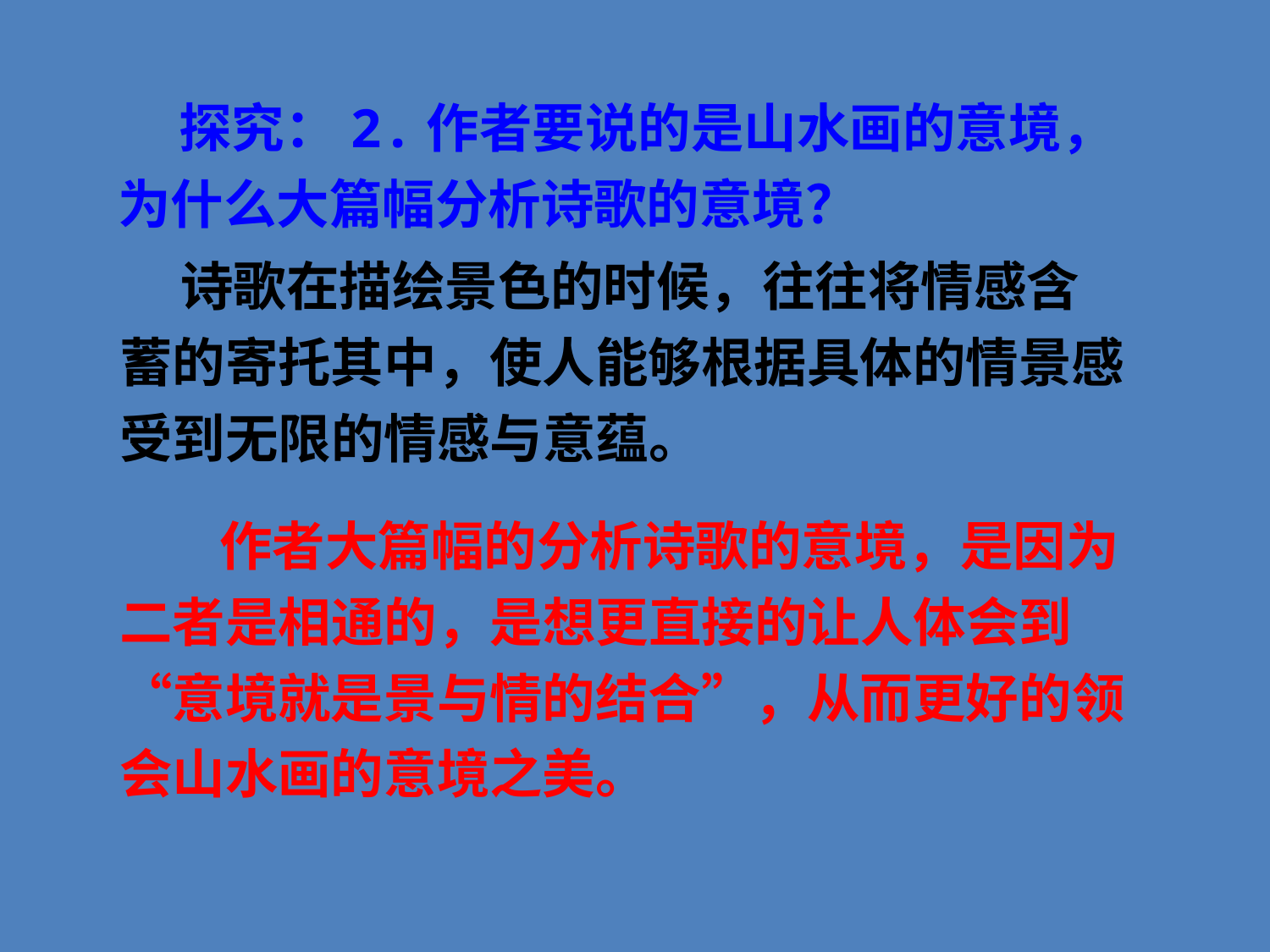

探究：2.作者要说的是山水画的意境，为什么大篇幅分析诗歌的意境？
    诗歌在描绘景色的时候，往往将情感含蓄的寄托其中，使人能够根据具体的情景感受到无限的情感与意蕴。
作者大篇幅的分析诗歌的意境，是因为二者是相通的，是想更直接的让人体会到“意境就是景与情的结合”，从而更好的领会山水画的意境之美。